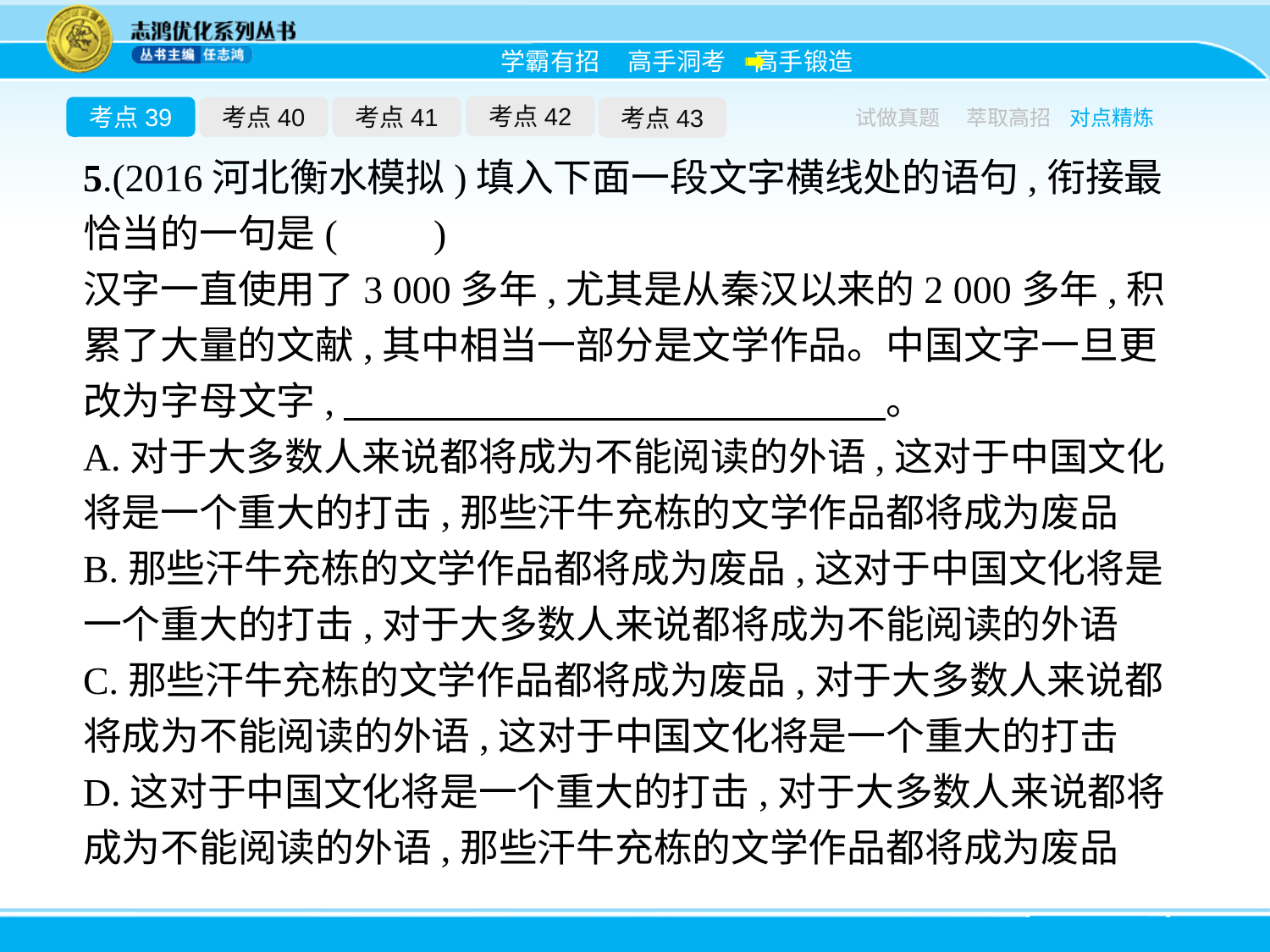

考点42
考点39
考点40
考点41
考点43
试做真题
萃取高招
对点精炼
5.(2016河北衡水模拟)填入下面一段文字横线处的语句,衔接最恰当的一句是(　　)
汉字一直使用了3 000多年,尤其是从秦汉以来的2 000多年,积累了大量的文献,其中相当一部分是文学作品。中国文字一旦更改为字母文字,　　　　　　　　　　　　　　。
A.对于大多数人来说都将成为不能阅读的外语,这对于中国文化将是一个重大的打击,那些汗牛充栋的文学作品都将成为废品
B.那些汗牛充栋的文学作品都将成为废品,这对于中国文化将是一个重大的打击,对于大多数人来说都将成为不能阅读的外语
C.那些汗牛充栋的文学作品都将成为废品,对于大多数人来说都将成为不能阅读的外语,这对于中国文化将是一个重大的打击
D.这对于中国文化将是一个重大的打击,对于大多数人来说都将成为不能阅读的外语,那些汗牛充栋的文学作品都将成为废品